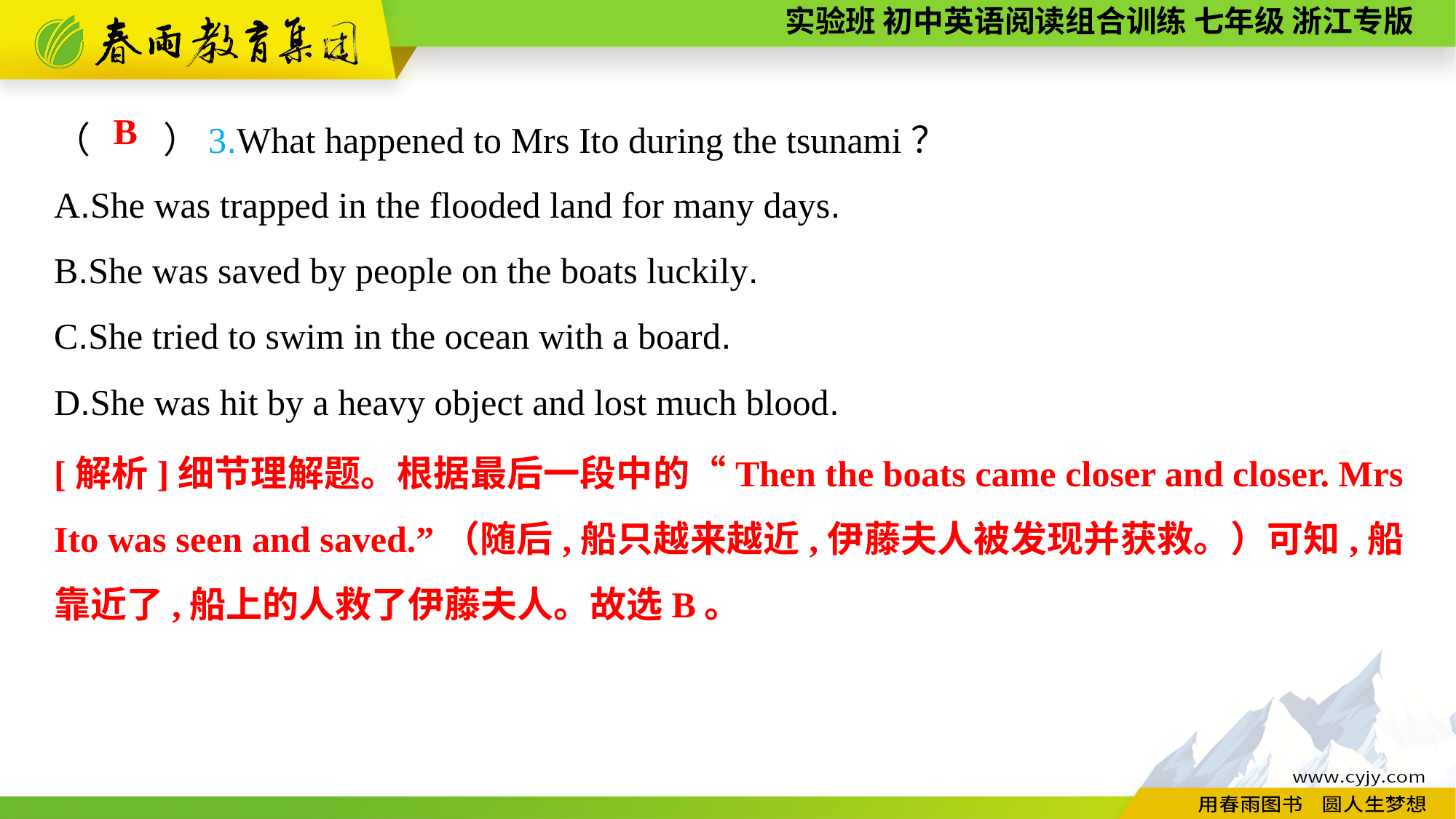

（　　）3.What happened to Mrs Ito during the tsunami？
A.She was trapped in the flooded land for many days.
B.She was saved by people on the boats luckily.
C.She tried to swim in the ocean with a board.
D.She was hit by a heavy object and lost much blood.
B
[解析]细节理解题。根据最后一段中的“Then the boats came closer and closer. Mrs Ito was seen and saved.”（随后,船只越来越近,伊藤夫人被发现并获救。）可知,船靠近了,船上的人救了伊藤夫人。故选B。